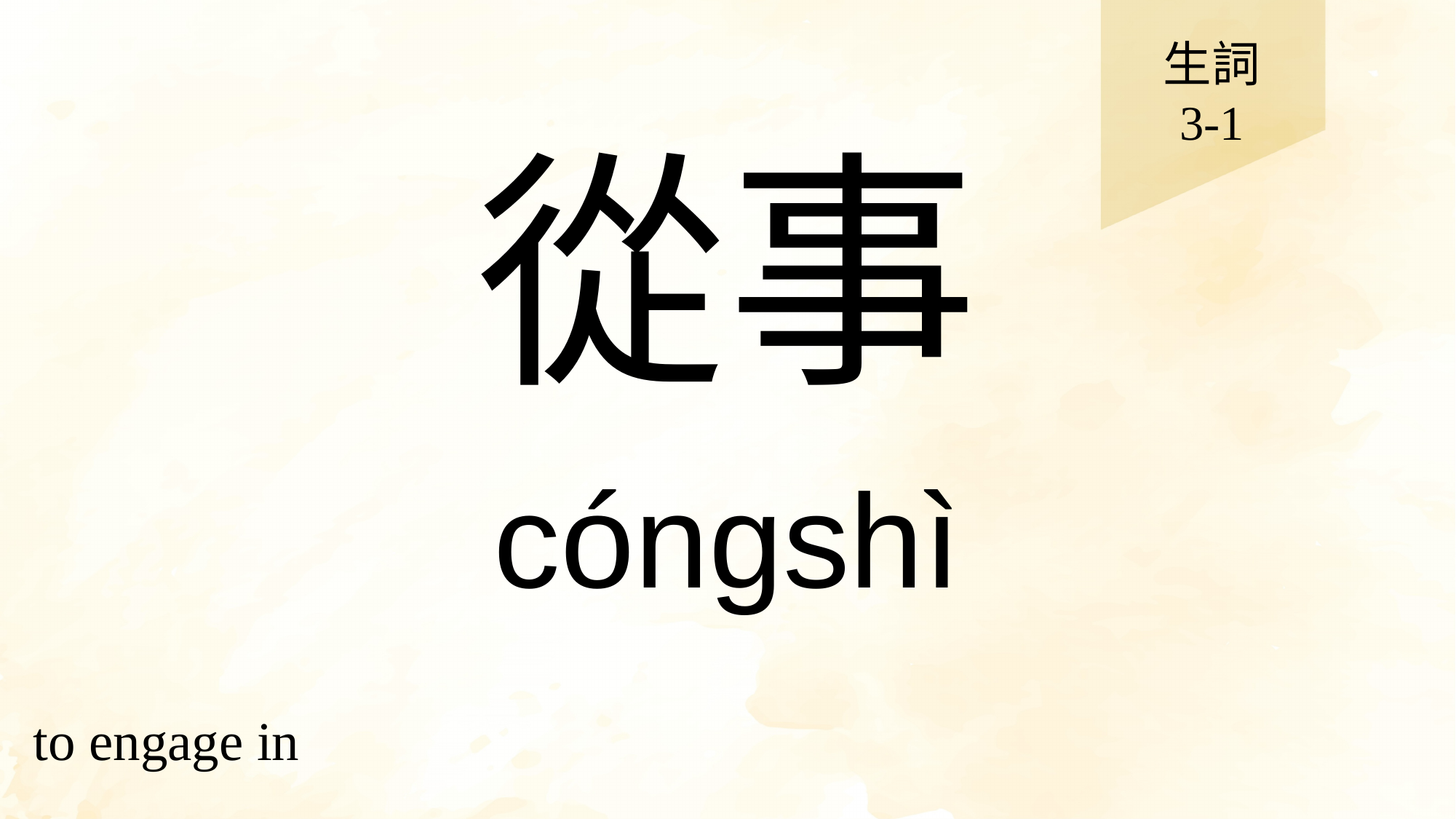

生詞
3-1
# 從事
cóngshì
to engage in